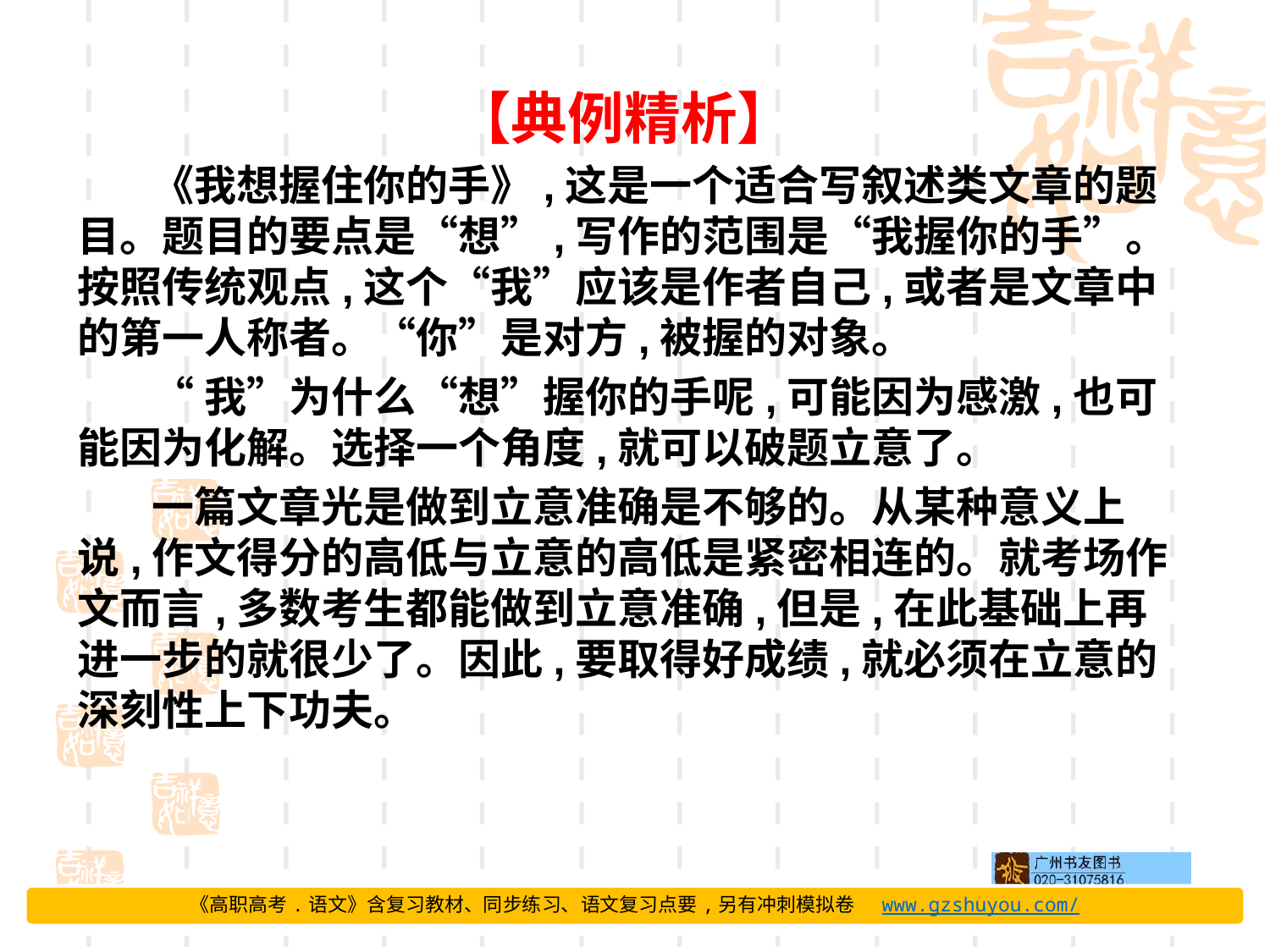

【典例精析】
《我想握住你的手》,这是一个适合写叙述类文章的题目。题目的要点是“想”,写作的范围是“我握你的手”。按照传统观点,这个“我”应该是作者自己,或者是文章中的第一人称者。“你”是对方,被握的对象。
“我”为什么“想”握你的手呢,可能因为感激,也可能因为化解。选择一个角度,就可以破题立意了。
一篇文章光是做到立意准确是不够的。从某种意义上说,作文得分的高低与立意的高低是紧密相连的。就考场作文而言,多数考生都能做到立意准确,但是,在此基础上再进一步的就很少了。因此,要取得好成绩,就必须在立意的深刻性上下功夫。